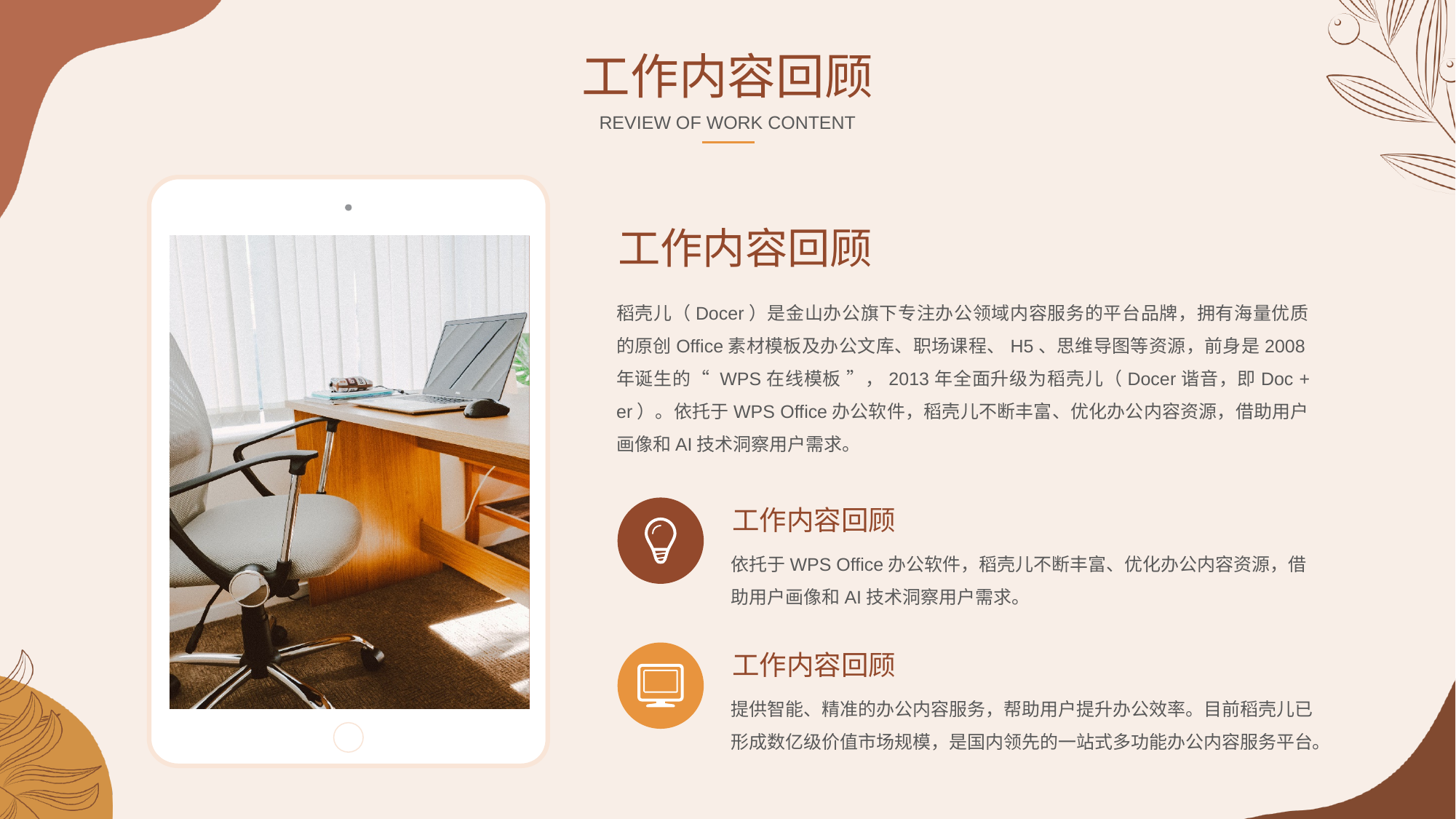

工作内容回顾
REVIEW OF WORK CONTENT

工作内容回顾
稻壳儿（Docer）是金山办公旗下专注办公领域内容服务的平台品牌，拥有海量优质的原创Office素材模板及办公文库、职场课程、H5、思维导图等资源，前身是2008年诞生的“ WPS在线模板 ”，2013年全面升级为稻壳儿（Docer谐音，即Doc + er）。依托于WPS Office办公软件，稻壳儿不断丰富、优化办公内容资源，借助用户画像和AI技术洞察用户需求。

工作内容回顾
依托于WPS Office办公软件，稻壳儿不断丰富、优化办公内容资源，借助用户画像和AI技术洞察用户需求。

工作内容回顾
提供智能、精准的办公内容服务，帮助用户提升办公效率。目前稻壳儿已形成数亿级价值市场规模，是国内领先的一站式多功能办公内容服务平台。